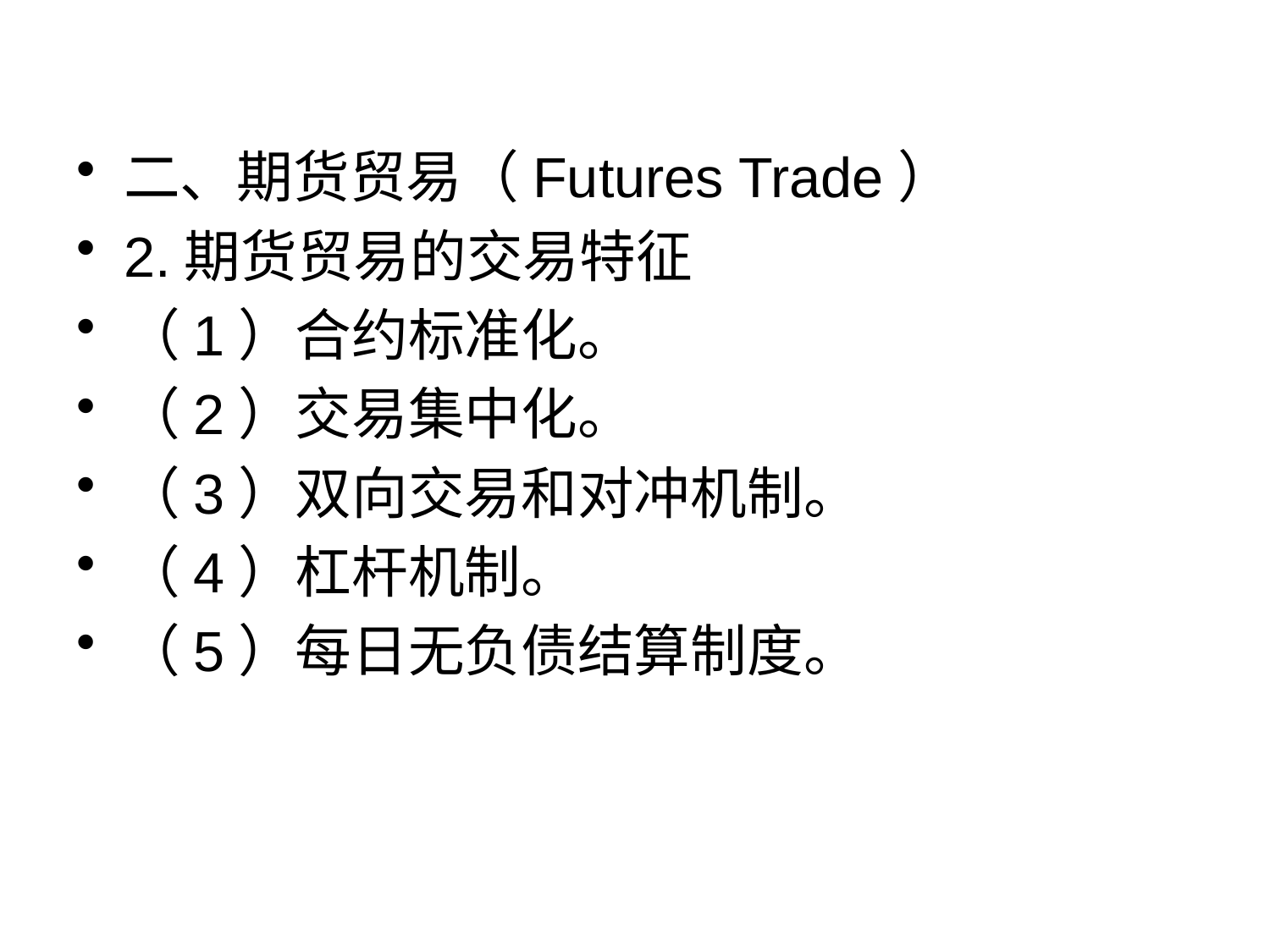

二、期货贸易（Futures Trade）
2.期货贸易的交易特征
（1）合约标准化。
（2）交易集中化。
（3）双向交易和对冲机制。
（4）杠杆机制。
（5）每日无负债结算制度。